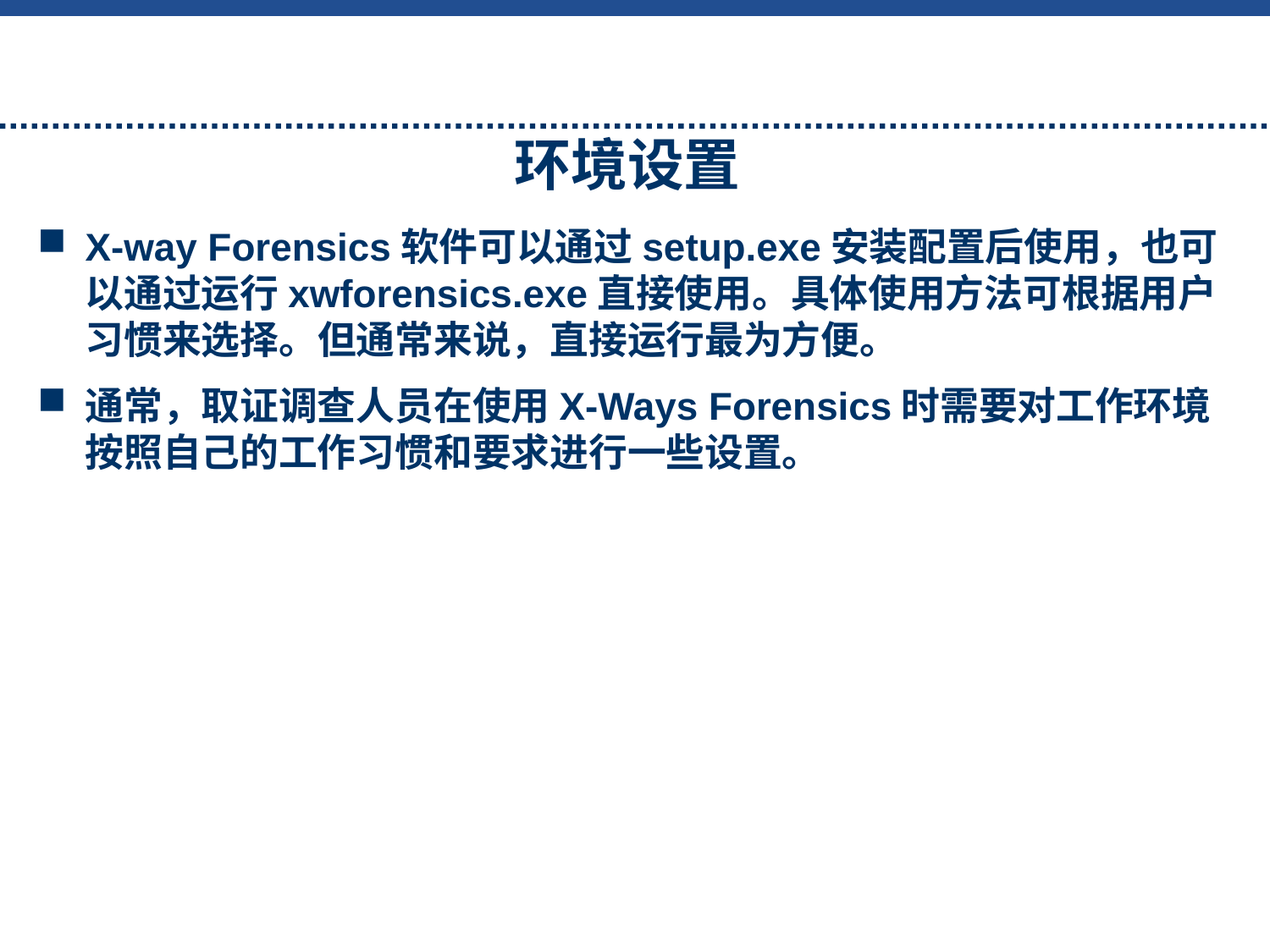

# 环境设置
X-way Forensics软件可以通过setup.exe安装配置后使用，也可以通过运行xwforensics.exe直接使用。具体使用方法可根据用户习惯来选择。但通常来说，直接运行最为方便。
通常，取证调查人员在使用X-Ways Forensics时需要对工作环境按照自己的工作习惯和要求进行一些设置。